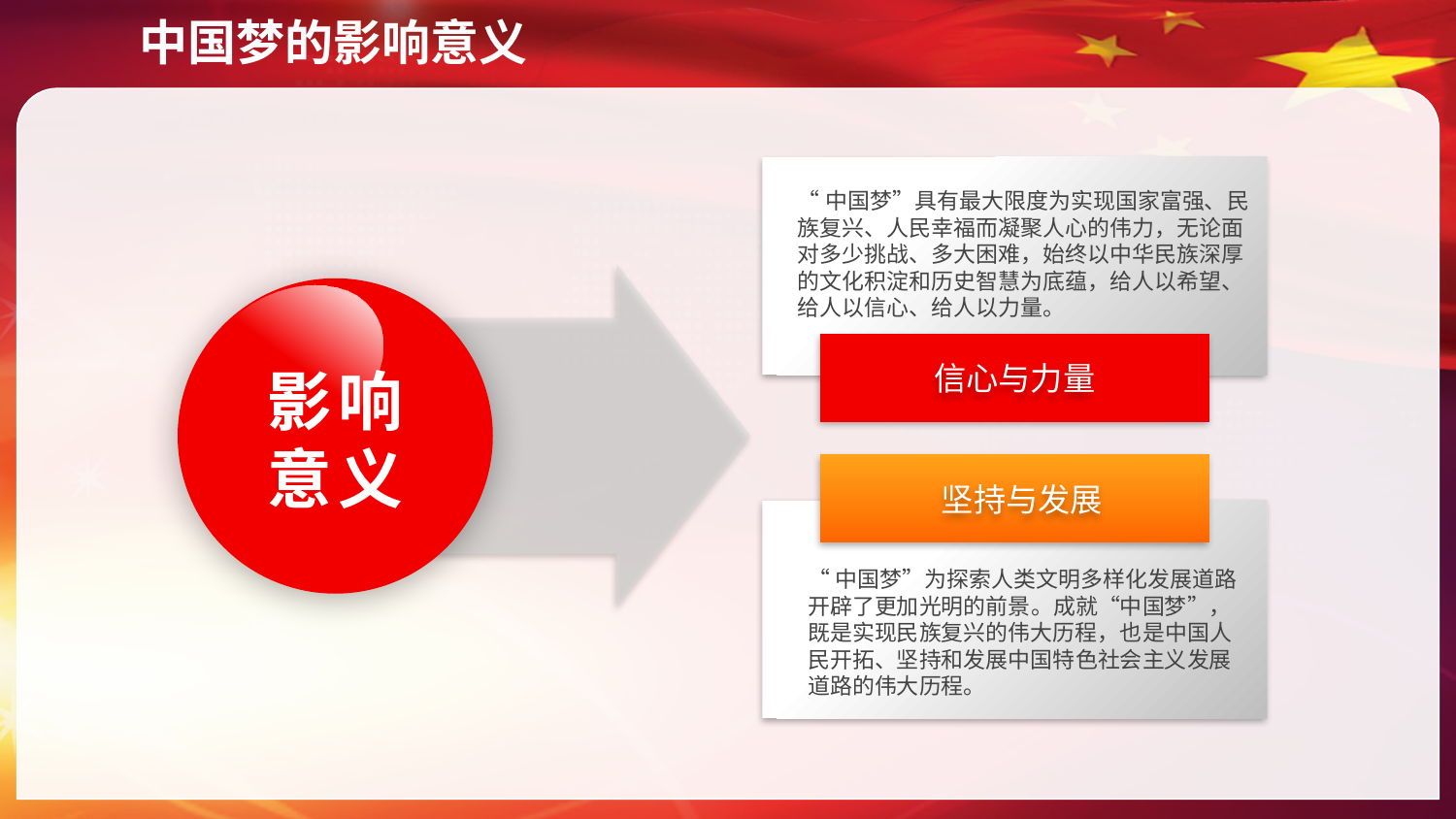

中国梦的影响意义

“中国梦”具有最大限度为实现国家富强、民族复兴、人民幸福而凝聚人心的伟力，无论面对多少挑战、多大困难，始终以中华民族深厚的文化积淀和历史智慧为底蕴，给人以希望、给人以信心、给人以力量。

信心与力量
影响
意义

 坚持与发展

“中国梦”为探索人类文明多样化发展道路开辟了更加光明的前景。成就“中国梦”，既是实现民族复兴的伟大历程，也是中国人民开拓、坚持和发展中国特色社会主义发展道路的伟大历程。